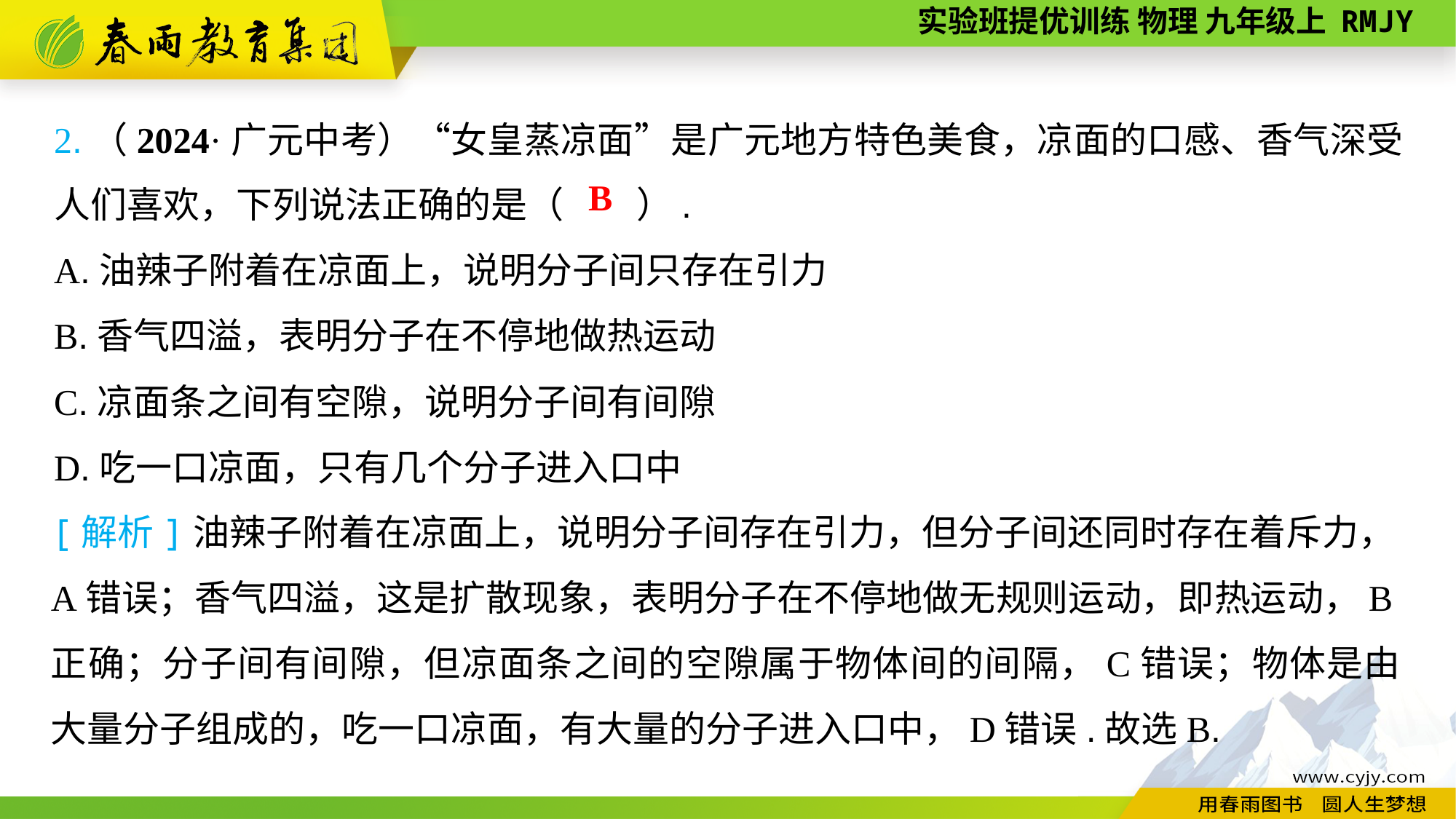

2.（2024·广元中考）“女皇蒸凉面”是广元地方特色美食，凉面的口感、香气深受人们喜欢，下列说法正确的是（　　）.
A.油辣子附着在凉面上，说明分子间只存在引力
B.香气四溢，表明分子在不停地做热运动
C.凉面条之间有空隙，说明分子间有间隙
D.吃一口凉面，只有几个分子进入口中
B
[解析]油辣子附着在凉面上，说明分子间存在引力，但分子间还同时存在着斥力，A错误；香气四溢，这是扩散现象，表明分子在不停地做无规则运动，即热运动，B正确；分子间有间隙，但凉面条之间的空隙属于物体间的间隔，C错误；物体是由大量分子组成的，吃一口凉面，有大量的分子进入口中，D错误.故选B.